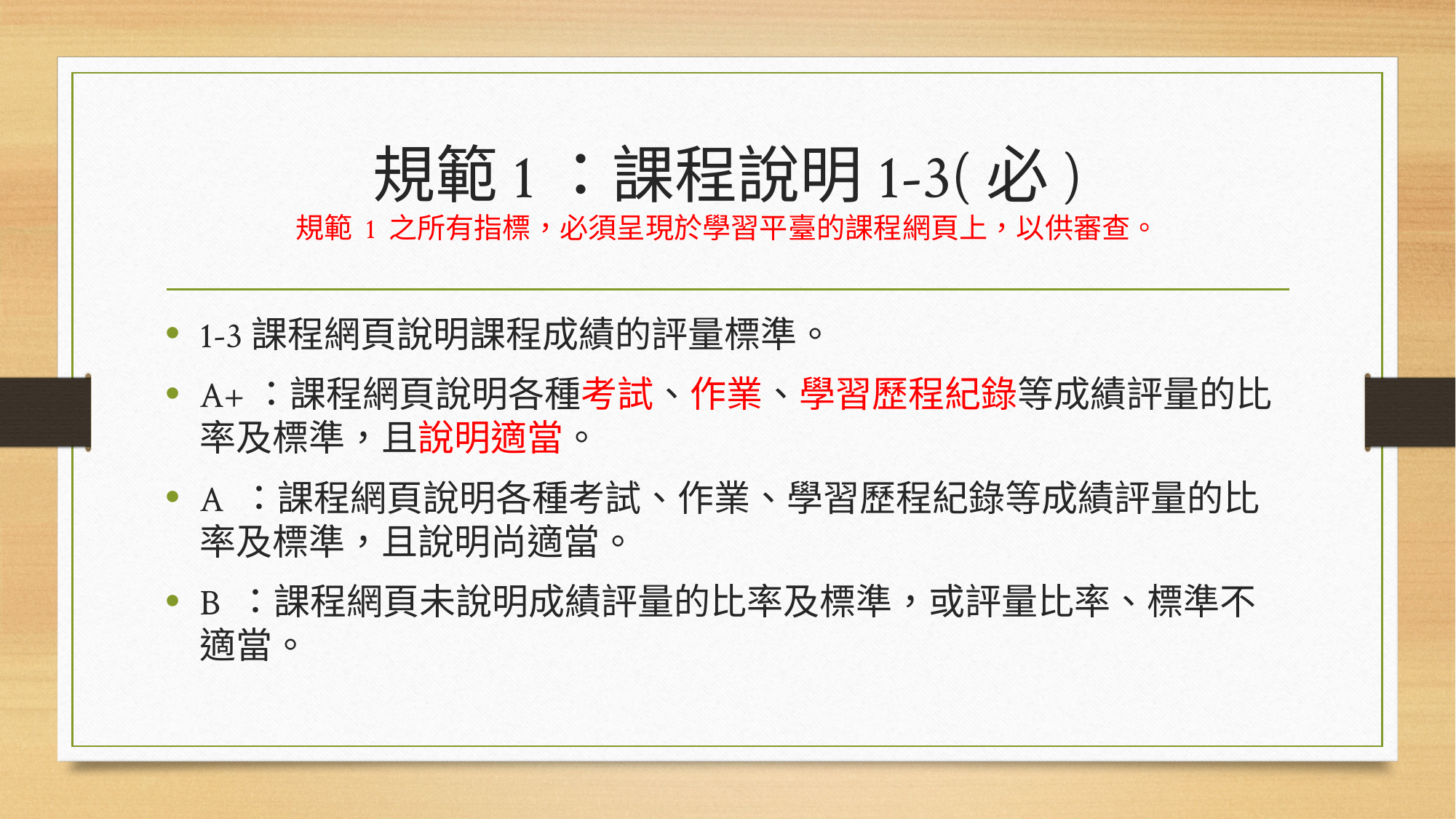

# 規範1：課程說明1-3(必) 規範 1 之所有指標，必須呈現於學習平臺的課程網頁上，以供審查。
1-3課程網頁說明課程成績的評量標準。
A+：課程網頁說明各種考試、作業、學習歷程紀錄等成績評量的比率及標準，且說明適當。
A ：課程網頁說明各種考試、作業、學習歷程紀錄等成績評量的比率及標準，且說明尚適當。
B ：課程網頁未說明成績評量的比率及標準，或評量比率、標準不適當。